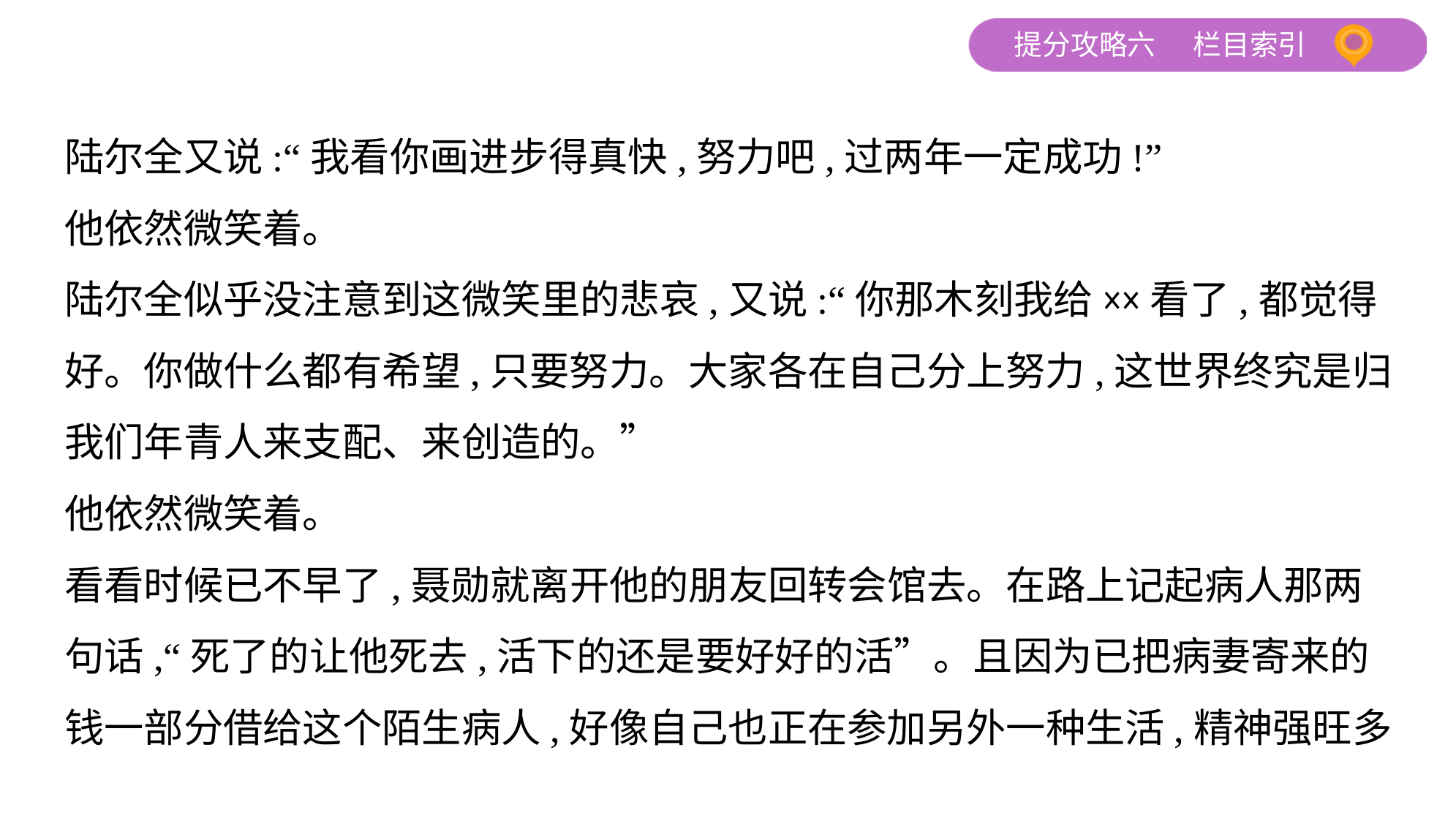

陆尔全又说:“我看你画进步得真快,努力吧,过两年一定成功!”
他依然微笑着。
陆尔全似乎没注意到这微笑里的悲哀,又说:“你那木刻我给××看了,都觉得
好。你做什么都有希望,只要努力。大家各在自己分上努力,这世界终究是归
我们年青人来支配、来创造的。”
他依然微笑着。
看看时候已不早了,聂勋就离开他的朋友回转会馆去。在路上记起病人那两
句话,“死了的让他死去,活下的还是要好好的活”。且因为已把病妻寄来的
钱一部分借给这个陌生病人,好像自己也正在参加另外一种生活,精神强旺多